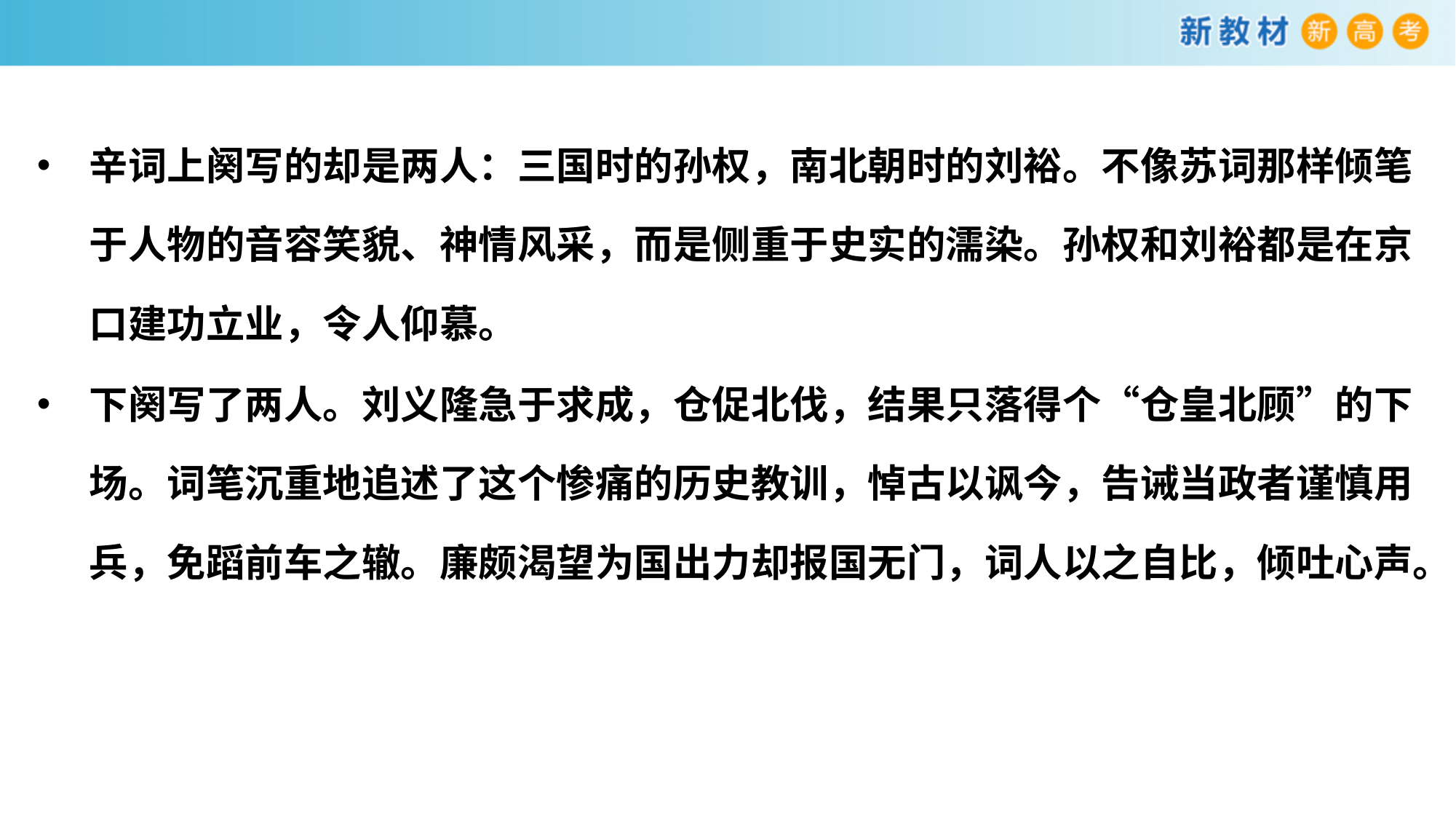

辛词上阕写的却是两人：三国时的孙权，南北朝时的刘裕。不像苏词那样倾笔于人物的音容笑貌、神情风采，而是侧重于史实的濡染。孙权和刘裕都是在京口建功立业，令人仰慕。
下阕写了两人。刘义隆急于求成，仓促北伐，结果只落得个“仓皇北顾”的下场。词笔沉重地追述了这个惨痛的历史教训，悼古以讽今，告诫当政者谨慎用兵，免蹈前车之辙。廉颇渴望为国出力却报国无门，词人以之自比，倾吐心声。